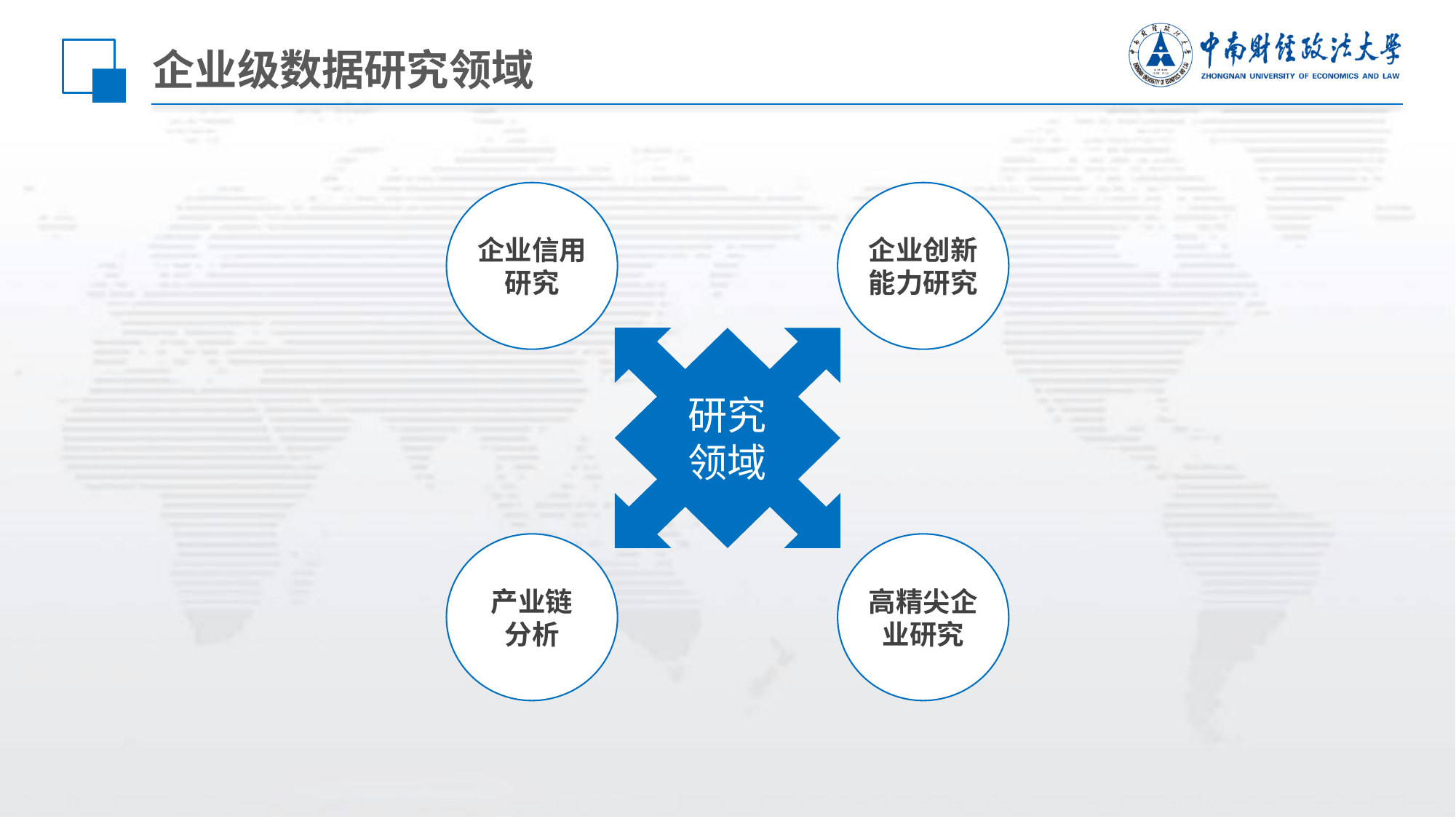

# 企业级数据研究领域
企业信用研究
企业创新能力研究
研究
领域
产业链
分析
高精尖企业研究